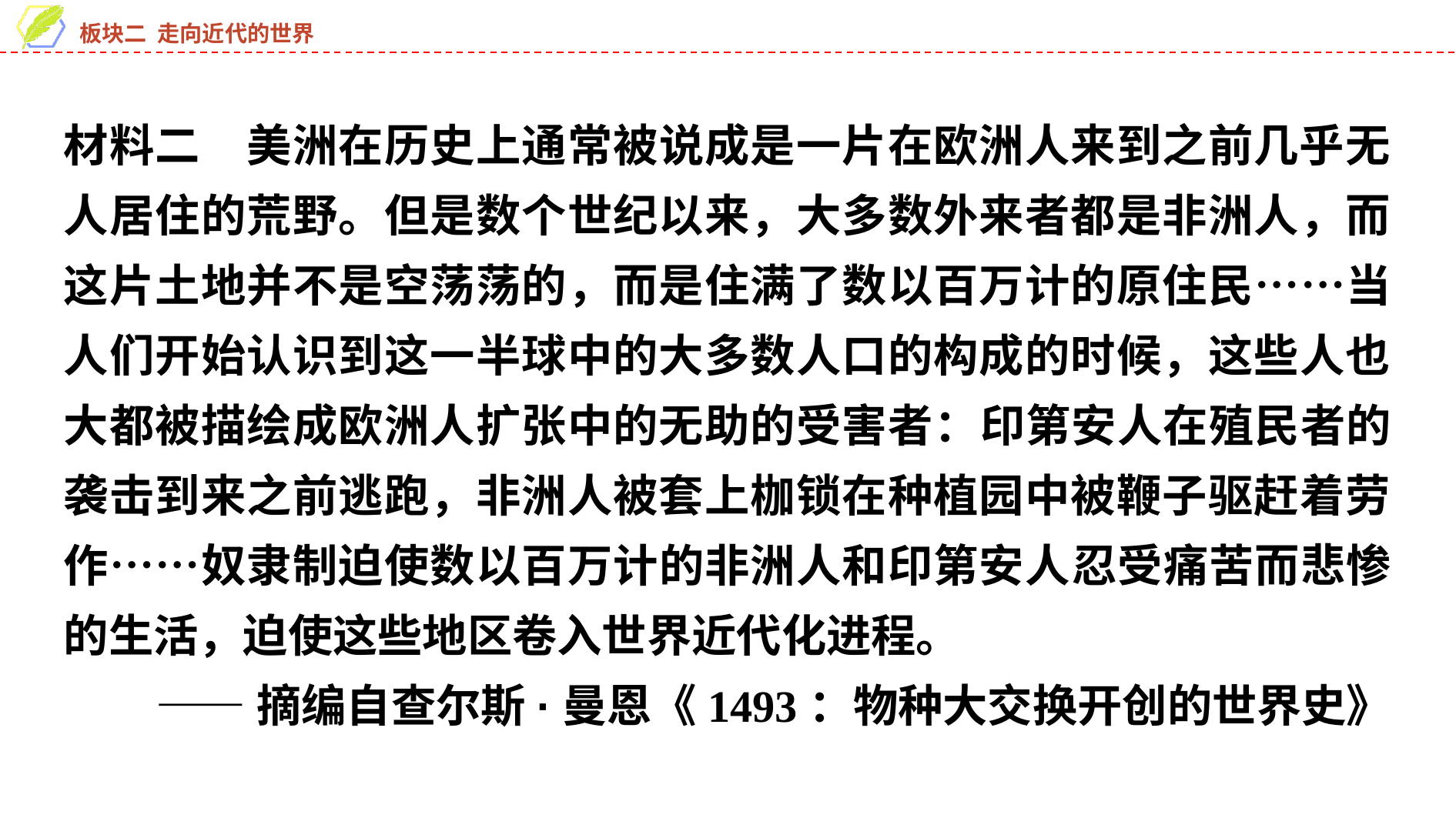

材料二　美洲在历史上通常被说成是一片在欧洲人来到之前几乎无人居住的荒野。但是数个世纪以来，大多数外来者都是非洲人，而这片土地并不是空荡荡的，而是住满了数以百万计的原住民……当人们开始认识到这一半球中的大多数人口的构成的时候，这些人也大都被描绘成欧洲人扩张中的无助的受害者：印第安人在殖民者的袭击到来之前逃跑，非洲人被套上枷锁在种植园中被鞭子驱赶着劳作……奴隶制迫使数以百万计的非洲人和印第安人忍受痛苦而悲惨的生活，迫使这些地区卷入世界近代化进程。
——摘编自查尔斯·曼恩《1493：物种大交换开创的世界史》